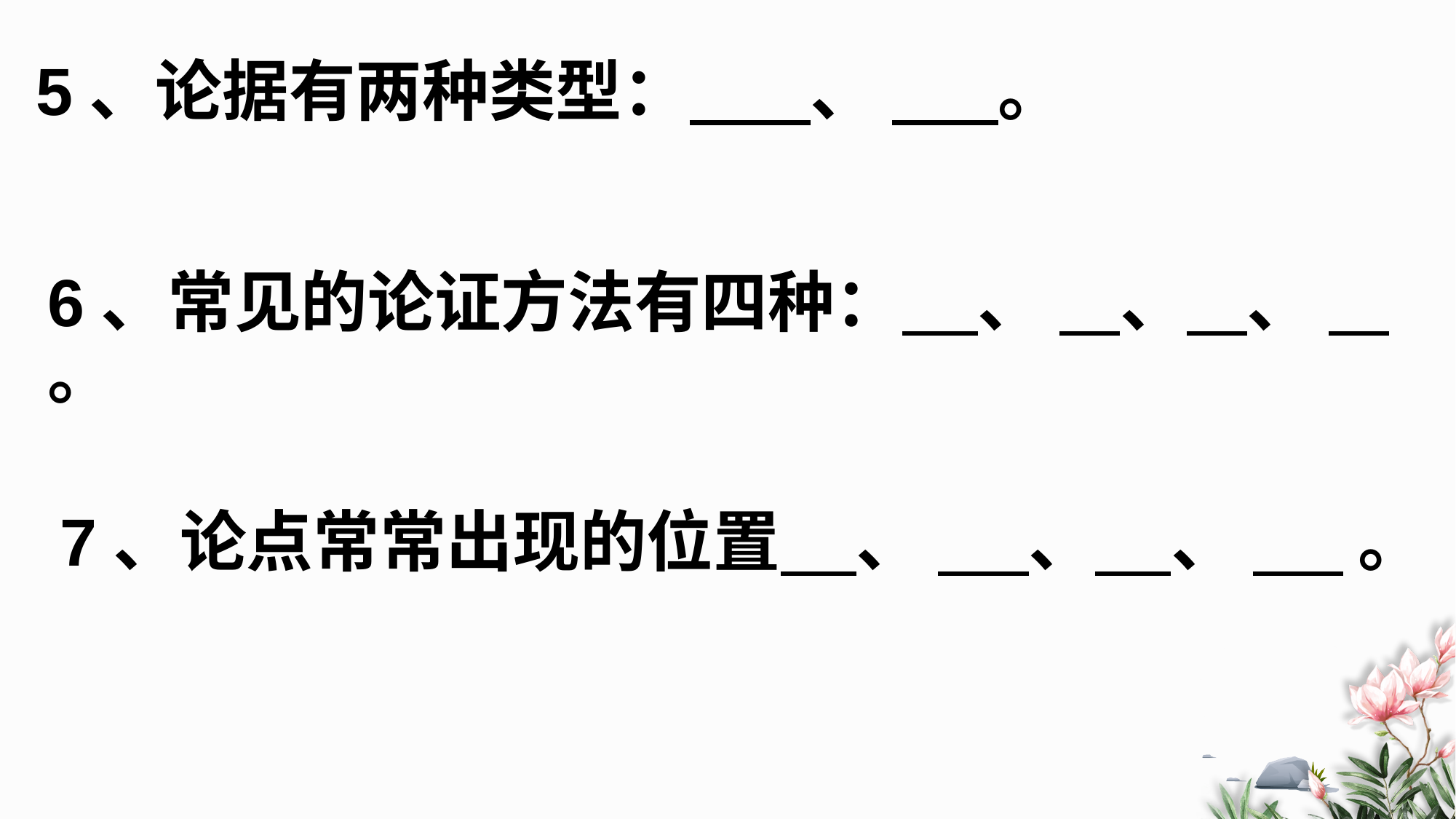

# 5、论据有两种类型：        、        。

6、常见的论证方法有四种：     、     、    、      。

7、论点常常出现的位置     、       、     、        。